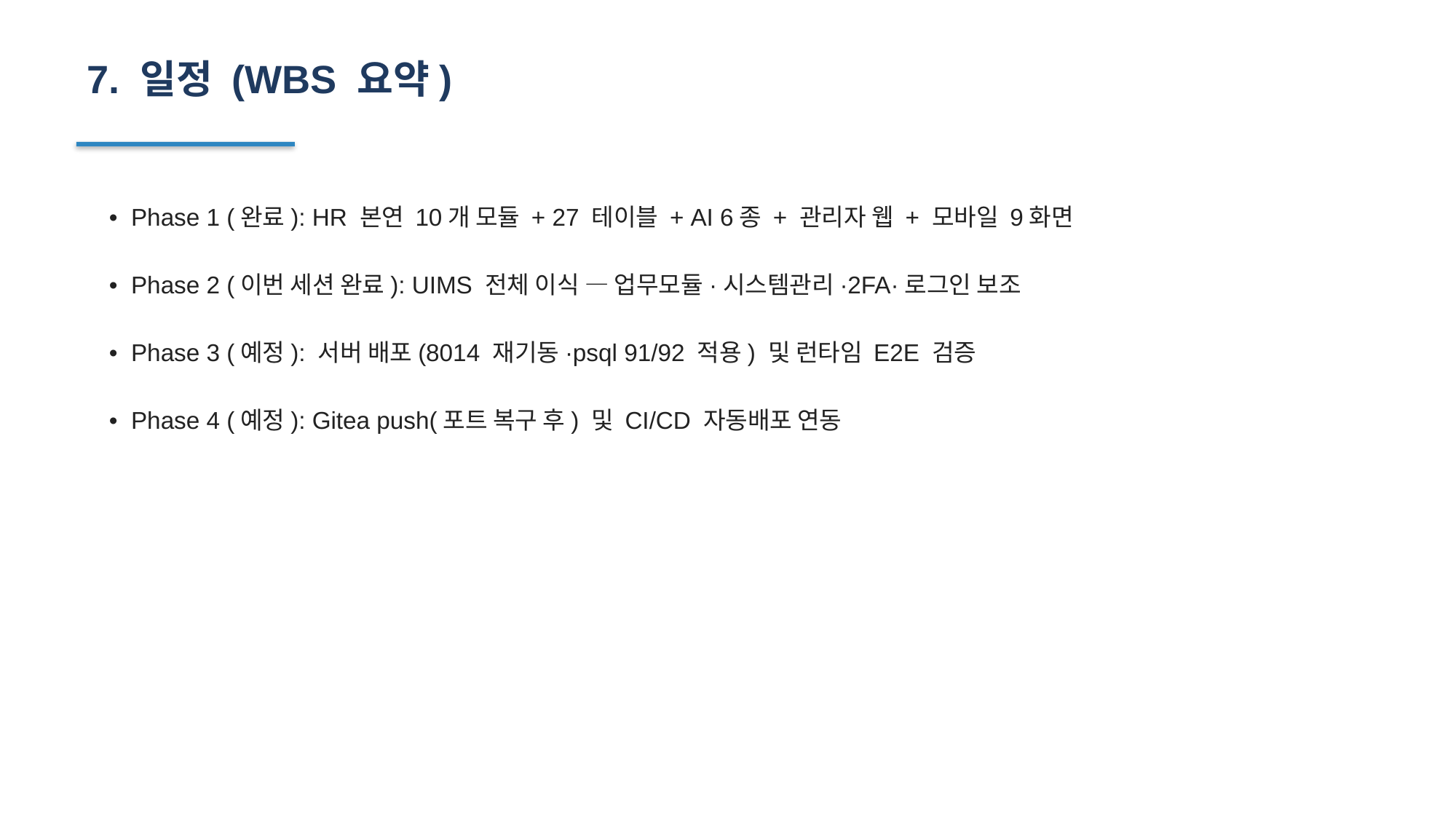

7. 일정 (WBS 요약)

•  Phase 1 (완료): HR 본연 10개 모듈 + 27 테이블 + AI 6종 + 관리자 웹 + 모바일 9화면
•  Phase 2 (이번 세션 완료): UIMS 전체 이식 — 업무모듈·시스템관리·2FA·로그인 보조
•  Phase 3 (예정): 서버 배포(8014 재기동·psql 91/92 적용) 및 런타임 E2E 검증
•  Phase 4 (예정): Gitea push(포트 복구 후) 및 CI/CD 자동배포 연동